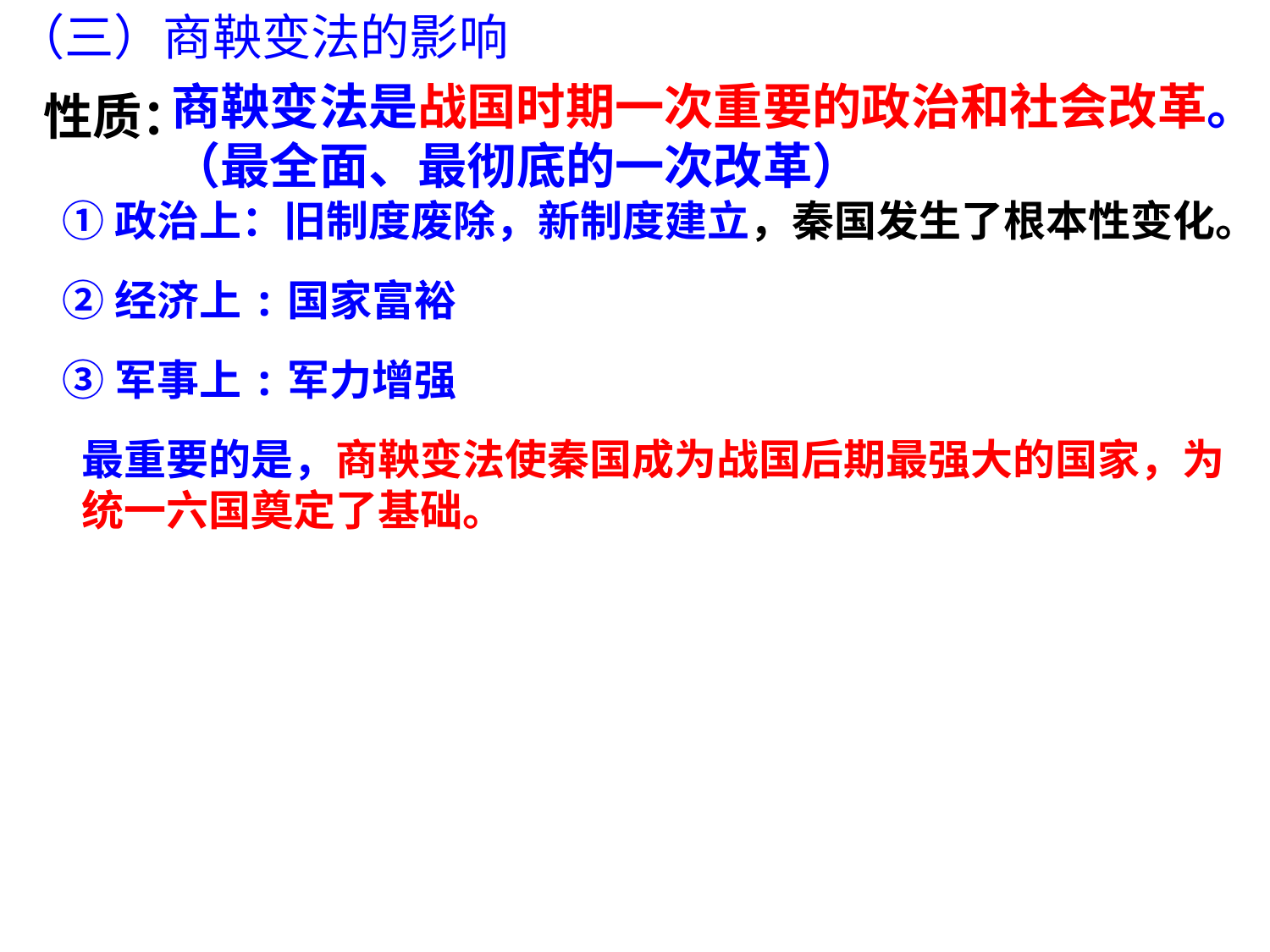

（三）商鞅变法的影响
商鞅变法是战国时期一次重要的政治和社会改革。
（最全面、最彻底的一次改革）
性质：
①政治上：旧制度废除，新制度建立，秦国发生了根本性变化。
②经济上:国家富裕
③军事上:军力增强
最重要的是，商鞅变法使秦国成为战国后期最强大的国家，为统一六国奠定了基础。